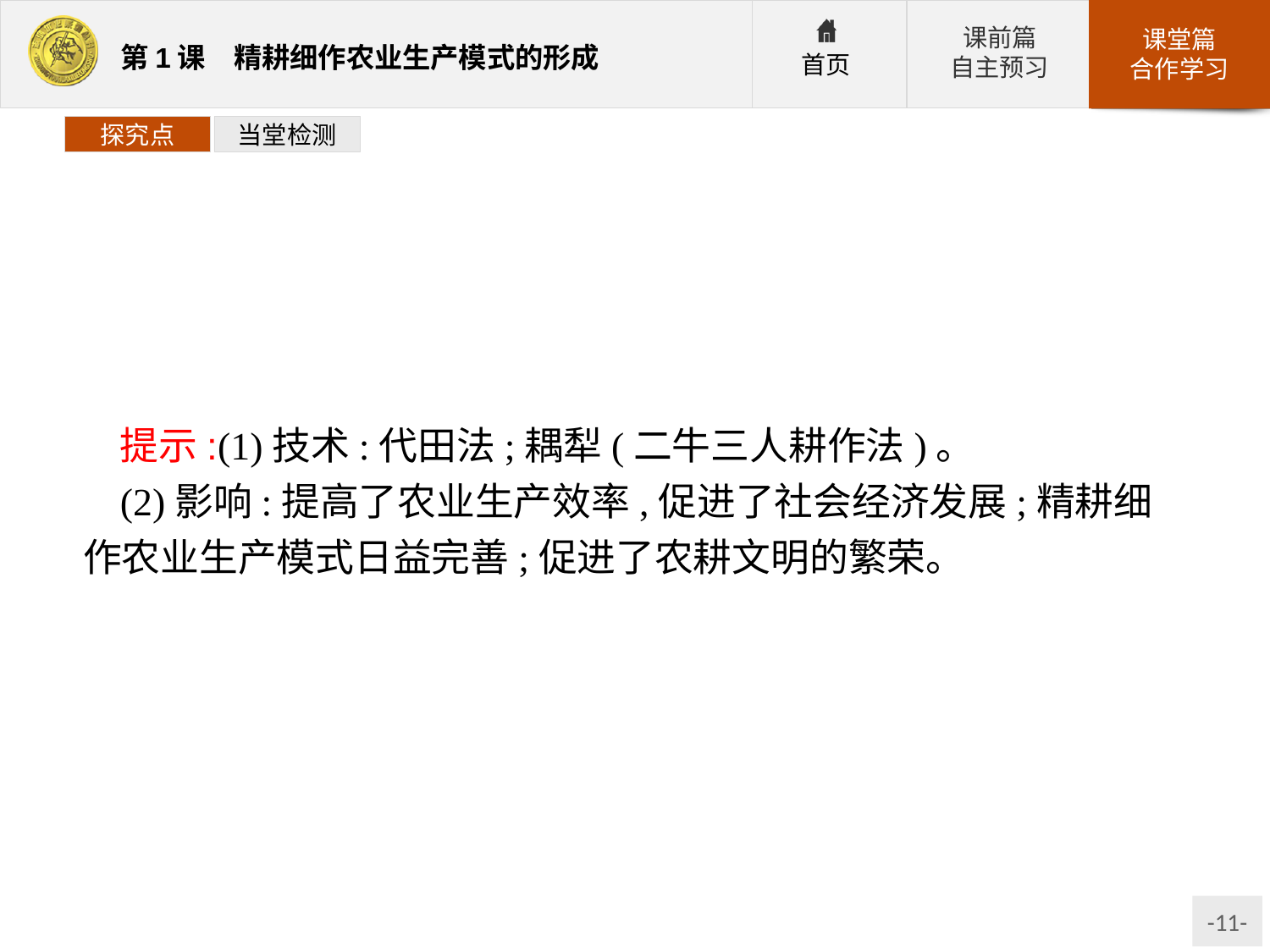

探究点
当堂检测
提示:(1)技术:代田法;耦犁(二牛三人耕作法)。
(2)影响:提高了农业生产效率,促进了社会经济发展;精耕细作农业生产模式日益完善;促进了农耕文明的繁荣。